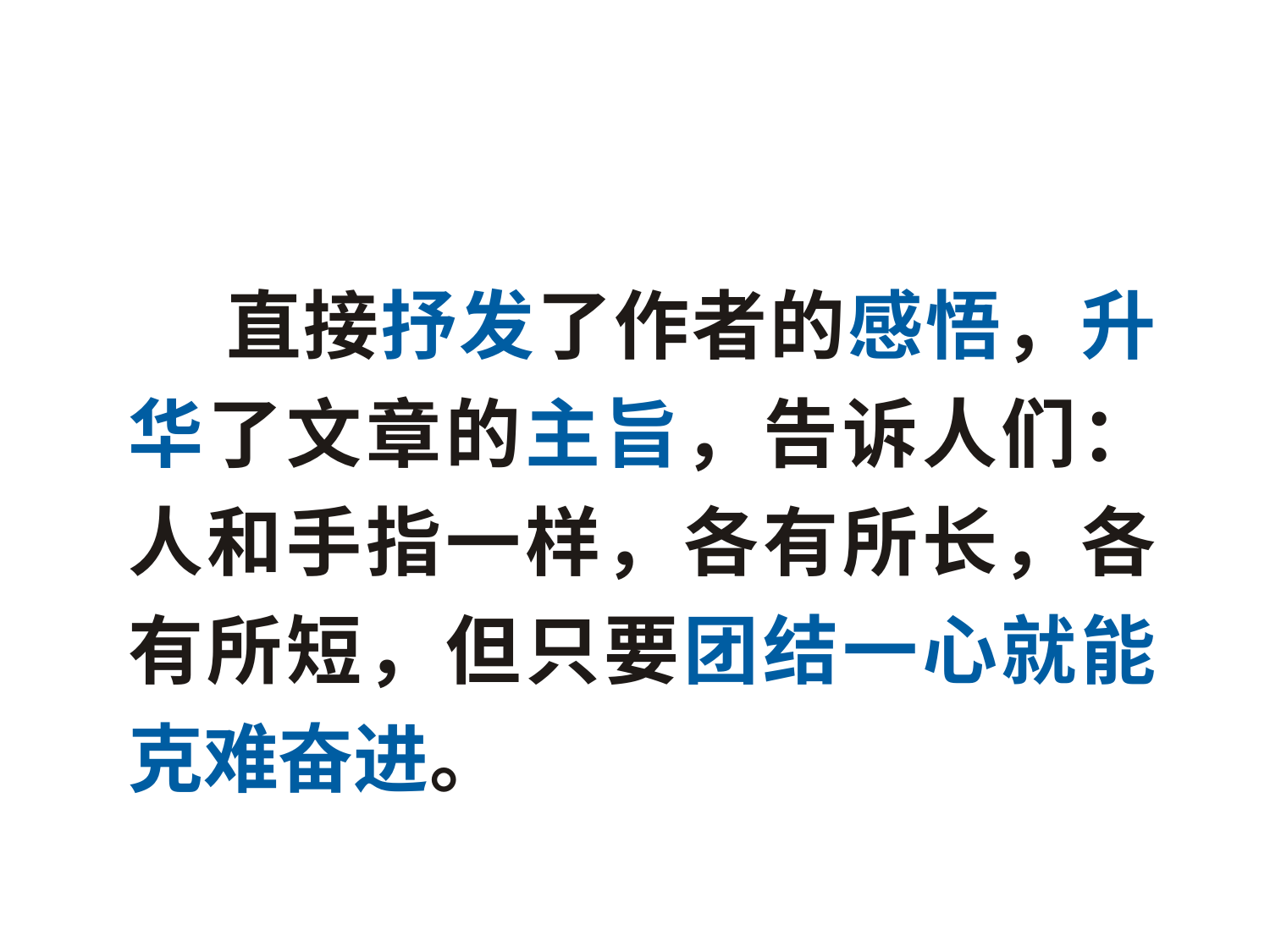

直接抒发了作者的感悟，升华了文章的主旨，告诉人们：人和手指一样，各有所长，各有所短，但只要团结一心就能克难奋进。